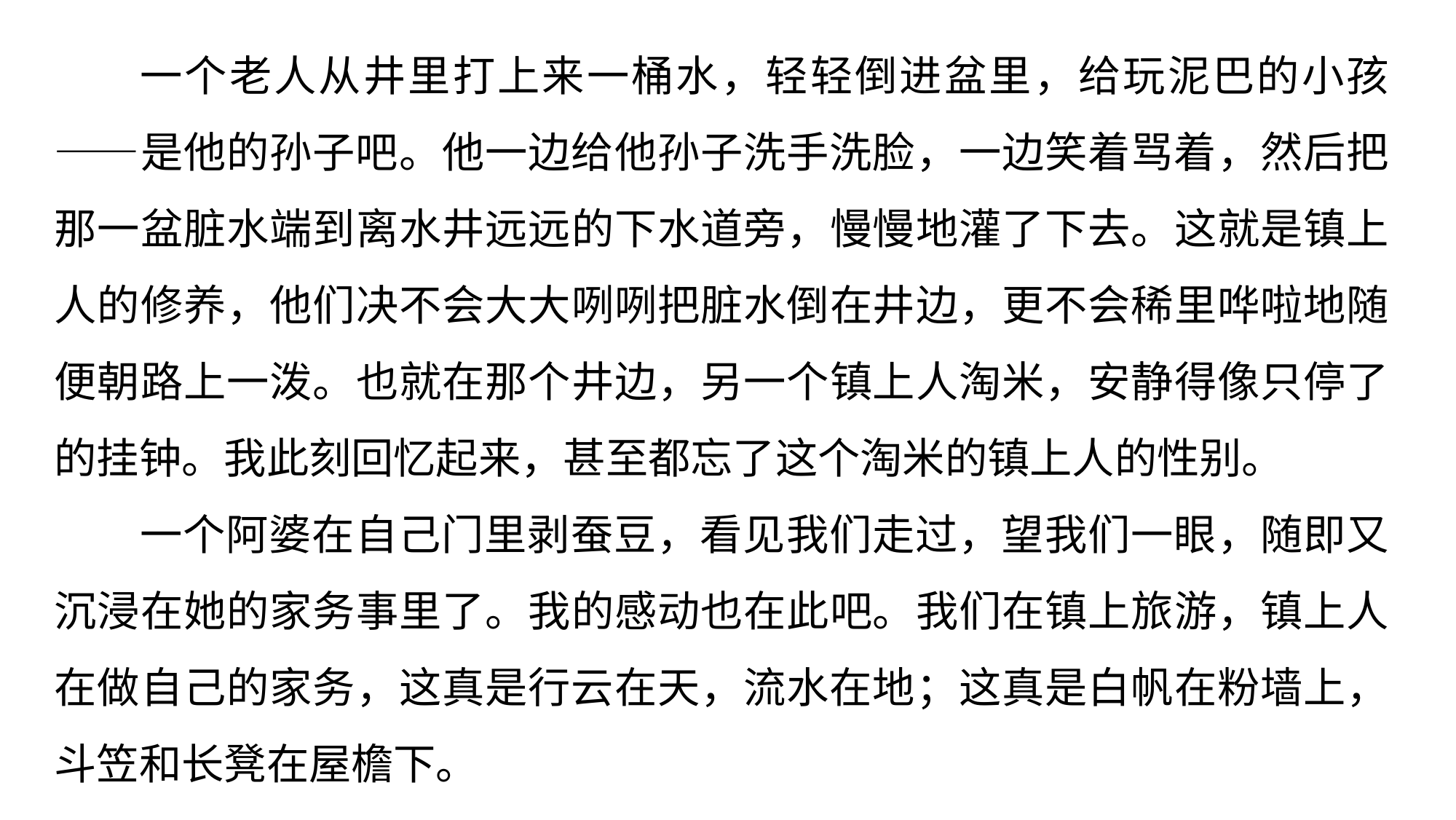

一个老人从井里打上来一桶水，轻轻倒进盆里，给玩泥巴的小孩——是他的孙子吧。他一边给他孙子洗手洗脸，一边笑着骂着，然后把那一盆脏水端到离水井远远的下水道旁，慢慢地灌了下去。这就是镇上人的修养，他们决不会大大咧咧把脏水倒在井边，更不会稀里哗啦地随便朝路上一泼。也就在那个井边，另一个镇上人淘米，安静得像只停了的挂钟。我此刻回忆起来，甚至都忘了这个淘米的镇上人的性别。
一个阿婆在自己门里剥蚕豆，看见我们走过，望我们一眼，随即又沉浸在她的家务事里了。我的感动也在此吧。我们在镇上旅游，镇上人在做自己的家务，这真是行云在天，流水在地；这真是白帆在粉墙上，斗笠和长凳在屋檐下。